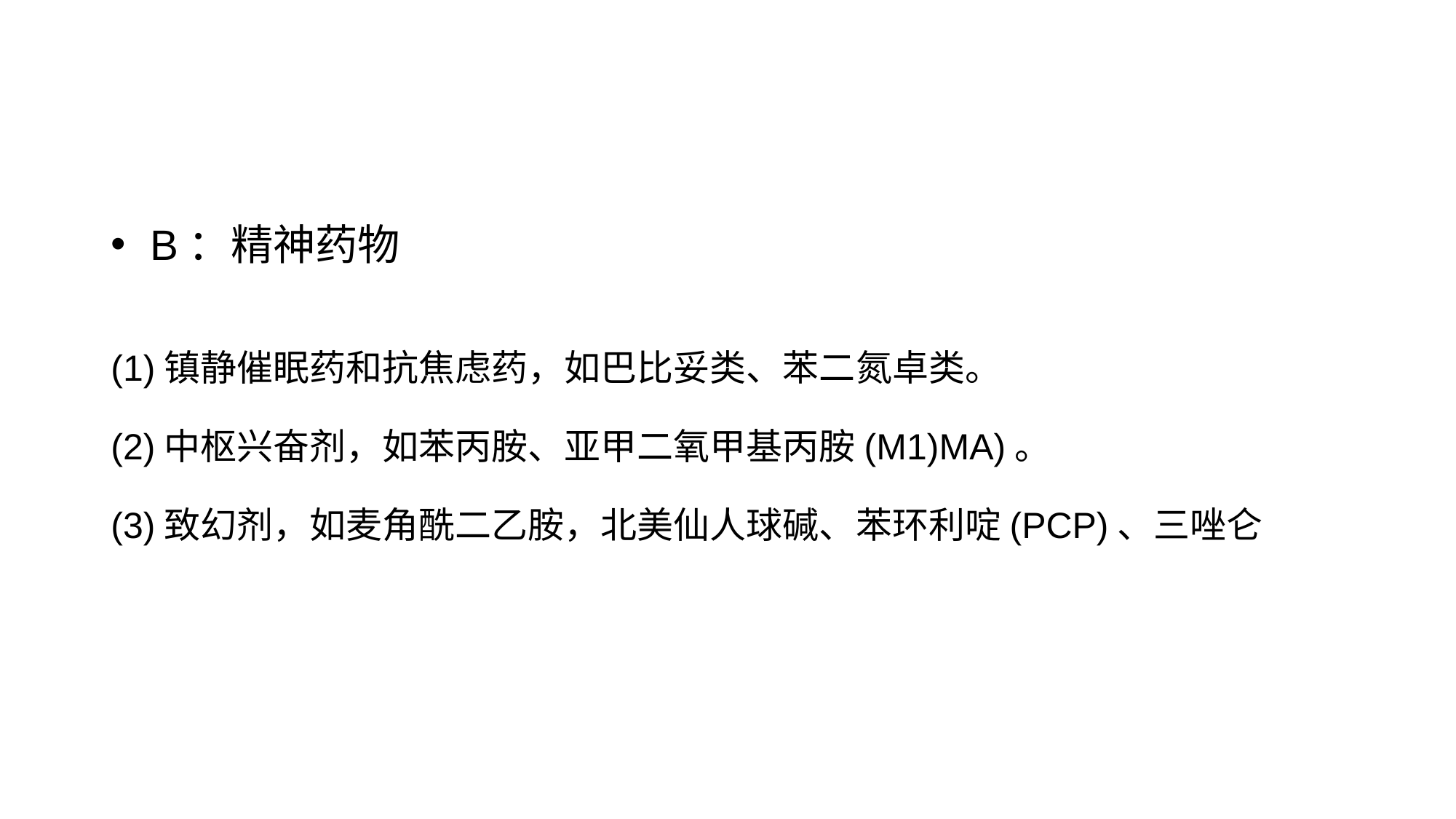

#
 B：精神药物
(1)镇静催眠药和抗焦虑药，如巴比妥类、苯二氮卓类。
(2)中枢兴奋剂，如苯丙胺、亚甲二氧甲基丙胺(M1)MA)。
(3)致幻剂，如麦角酰二乙胺，北美仙人球碱、苯环利啶(PCP)、三唑仑